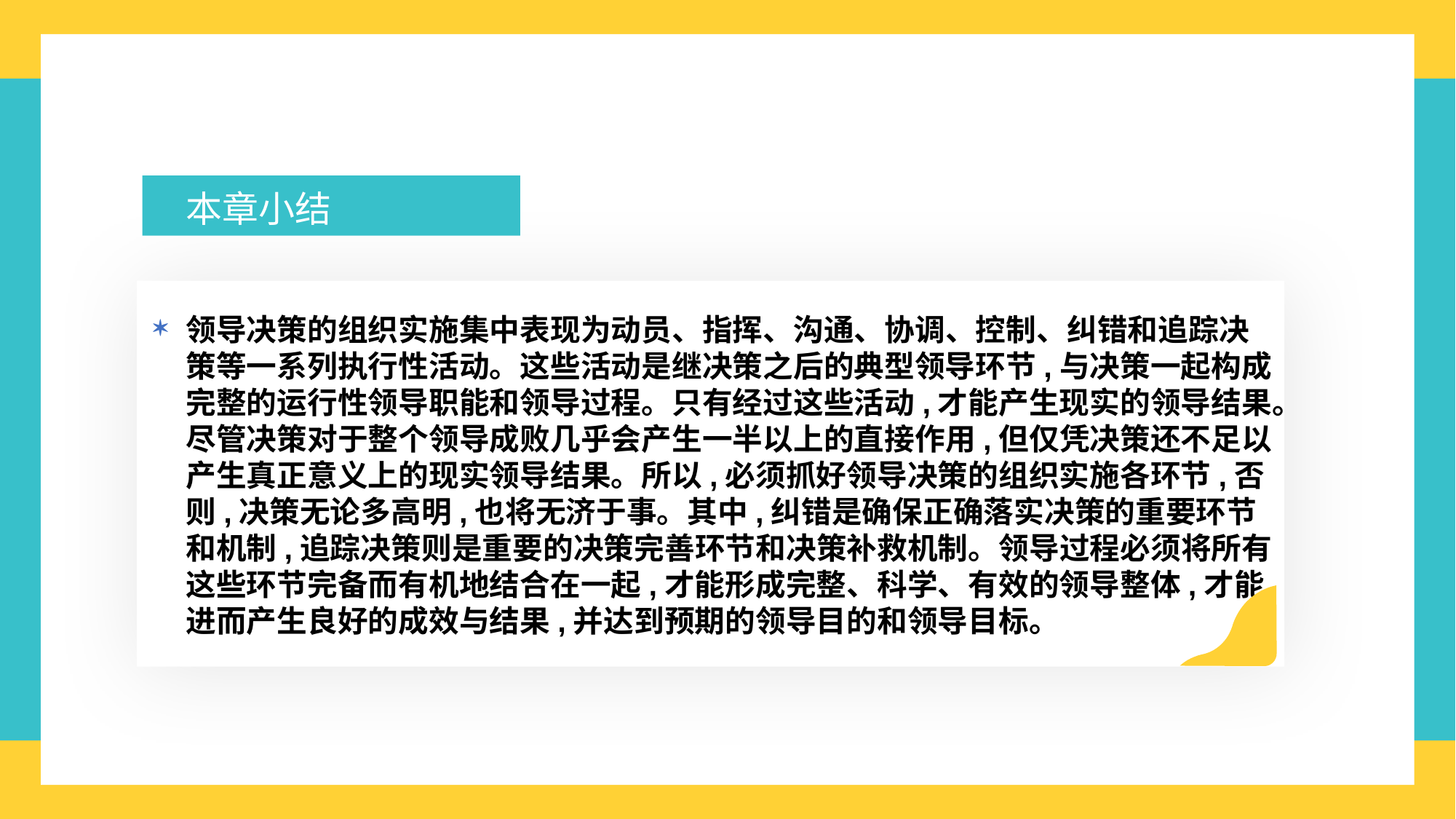

本章小结

领导决策的组织实施集中表现为动员、指挥、沟通、协调、控制、纠错和追踪决策等一系列执行性活动。这些活动是继决策之后的典型领导环节,与决策一起构成完整的运行性领导职能和领导过程。只有经过这些活动,才能产生现实的领导结果。尽管决策对于整个领导成败几乎会产生一半以上的直接作用,但仅凭决策还不足以产生真正意义上的现实领导结果。所以,必须抓好领导决策的组织实施各环节,否则,决策无论多高明,也将无济于事。其中,纠错是确保正确落实决策的重要环节和机制,追踪决策则是重要的决策完善环节和决策补救机制。领导过程必须将所有这些环节完备而有机地结合在一起,才能形成完整、科学、有效的领导整体,才能进而产生良好的成效与结果,并达到预期的领导目的和领导目标。